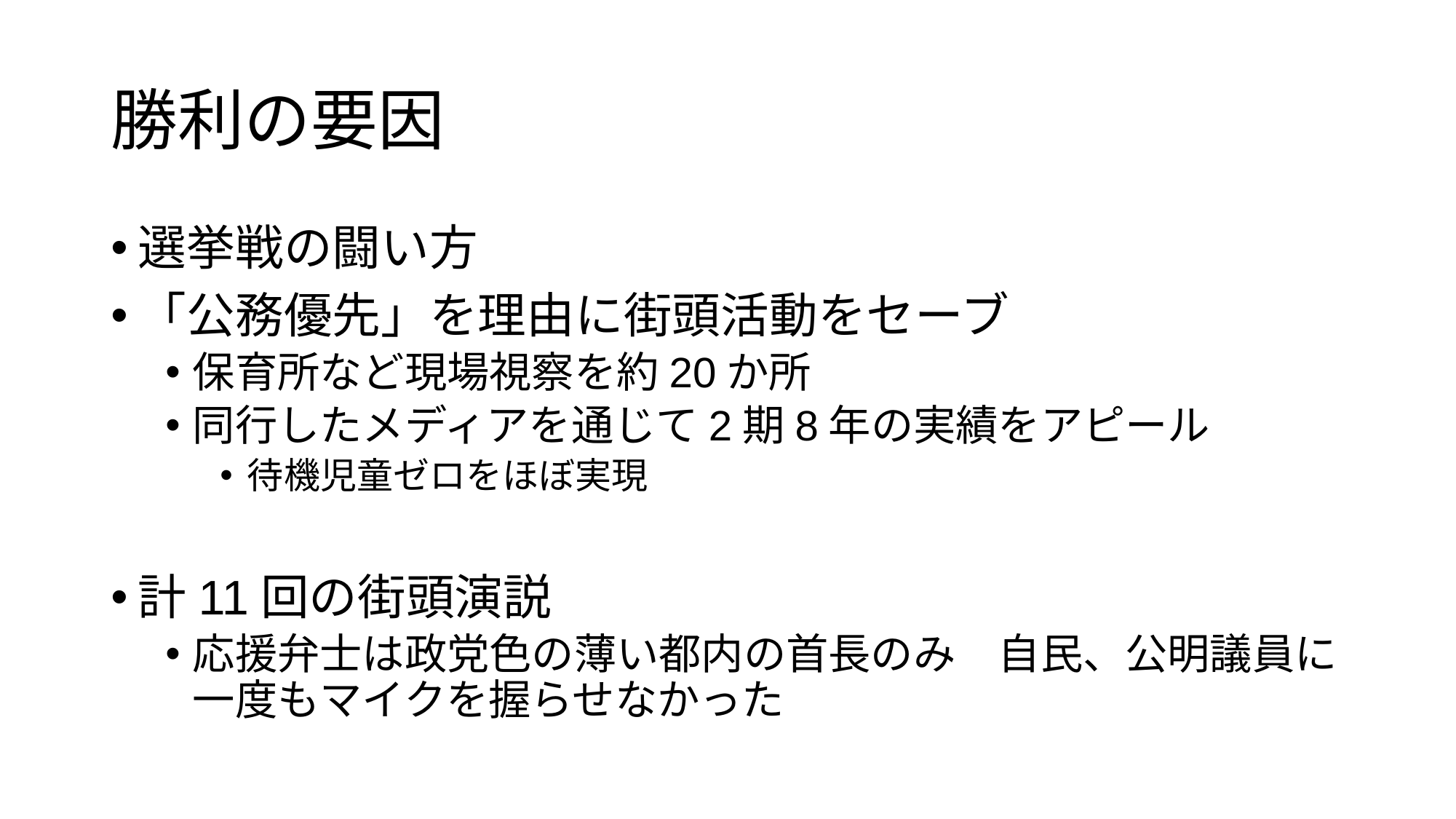

# 勝利の要因
選挙戦の闘い方
「公務優先」を理由に街頭活動をセーブ
保育所など現場視察を約20か所
同行したメディアを通じて2期8年の実績をアピール
待機児童ゼロをほぼ実現

計11回の街頭演説
応援弁士は政党色の薄い都内の首長のみ　自民、公明議員に一度もマイクを握らせなかった